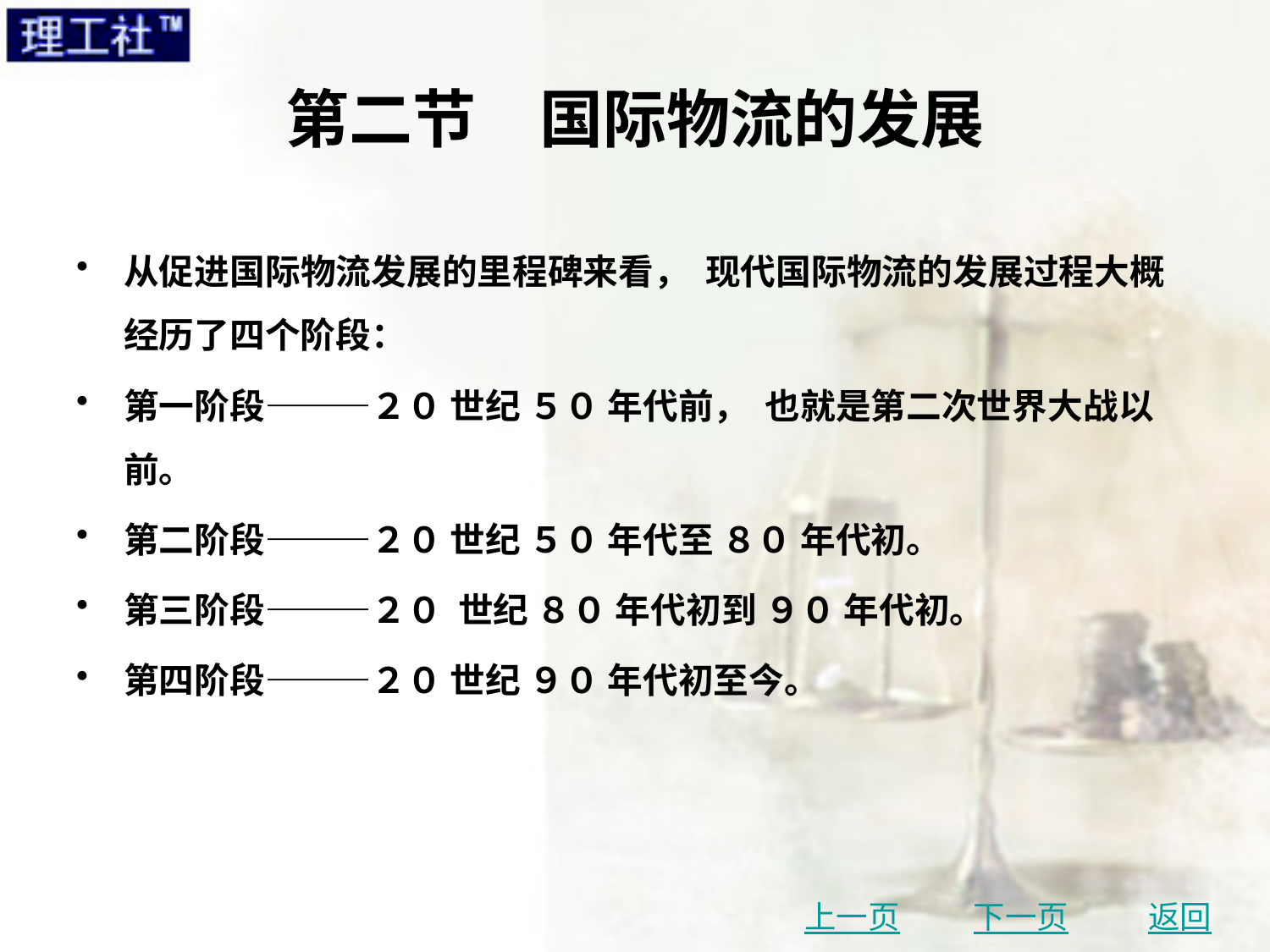

# 第二节　国际物流的发展
从促进国际物流发展的里程碑来看，  现代国际物流的发展过程大概经历了四个阶段：
第一阶段———２０ 世纪 ５０ 年代前，  也就是第二次世界大战以前。
第二阶段———２０ 世纪 ５０ 年代至 ８０ 年代初。
第三阶段———２０  世纪 ８０ 年代初到 ９０ 年代初。
第四阶段———２０ 世纪 ９０ 年代初至今。
上一页
下一页
返回